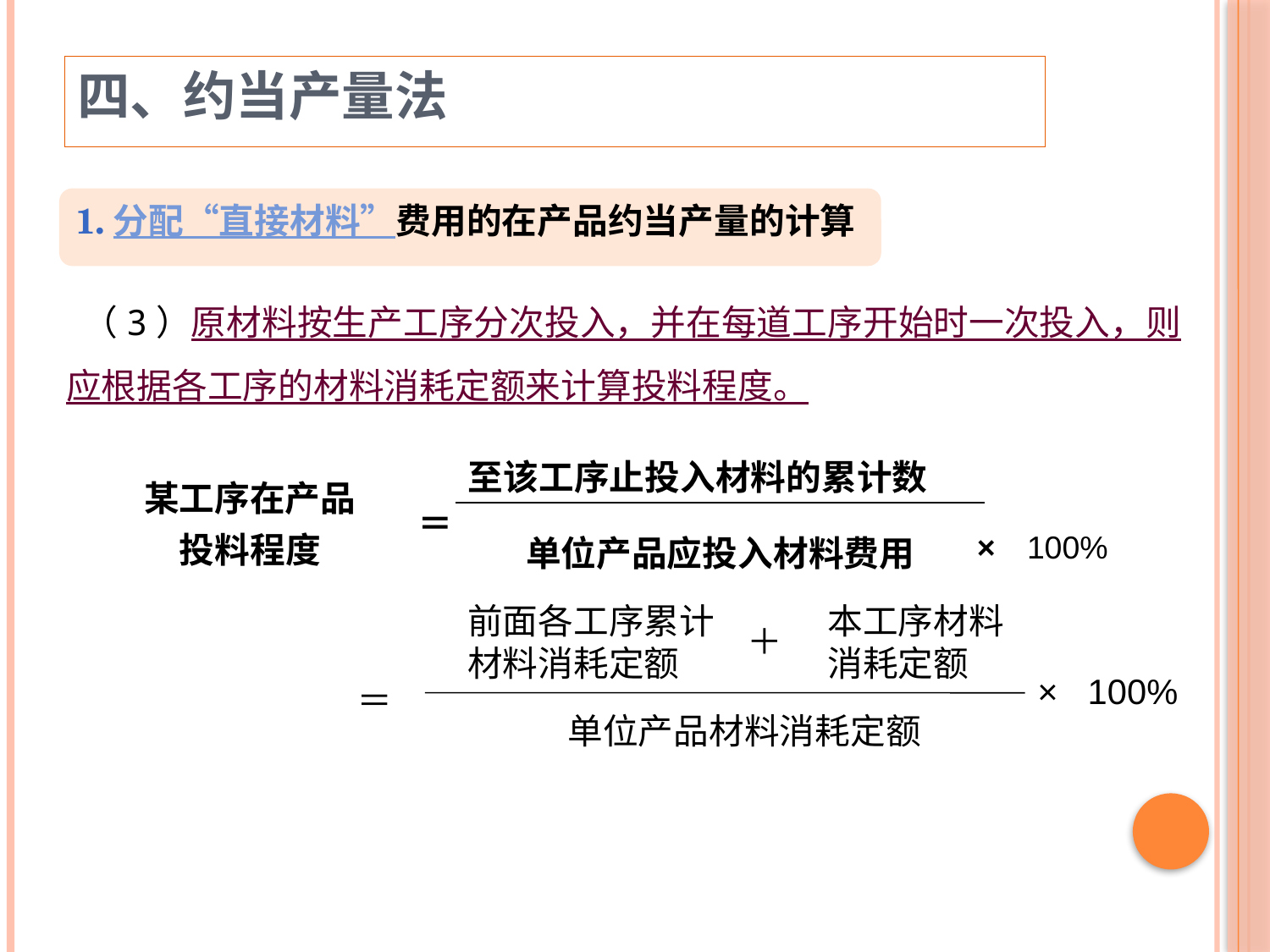

四、约当产量法
1.分配“直接材料”费用的在产品约当产量的计算
 （3）原材料按生产工序分次投入，并在每道工序开始时一次投入，则
应根据各工序的材料消耗定额来计算投料程度。
| 某工序在产品 投料程度 | ＝ | 至该工序止投入材料的累计数 |
| --- | --- | --- |
|  |  | 单位产品应投入材料费用 |
×
100%
前面各工序累计材料消耗定额
本工序材料消耗定额
＋
×
100%
＝

单位产品材料消耗定额